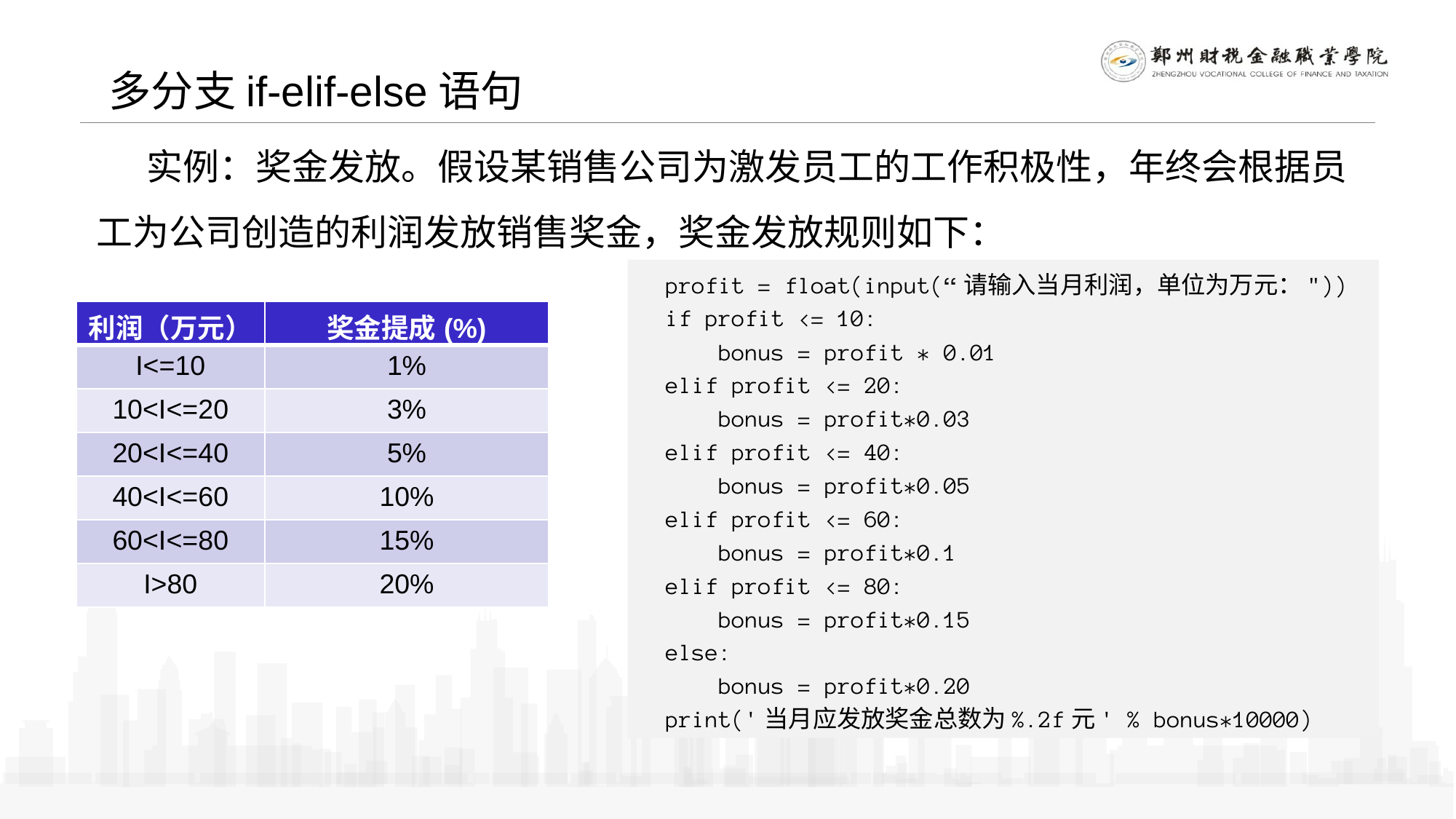

多分支if-elif-else语句
     实例：奖金发放。假设某销售公司为激发员工的工作积极性，年终会根据员工为公司创造的利润发放销售奖金，奖金发放规则如下：

profit = float(input(“请输入当月利润，单位为万元："))
if profit <= 10:
    bonus = profit * 0.01
elif profit <= 20:
    bonus = profit*0.03
elif profit <= 40:
    bonus = profit*0.05
elif profit <= 60:
    bonus = profit*0.1
elif profit <= 80:
    bonus = profit*0.15
else:
    bonus = profit*0.20
print('当月应发放奖金总数为%.2f元' % bonus*10000)
| 利润（万元） | 奖金提成(%) |
| --- | --- |
| I<=10 | 1% |
| 10<I<=20 | 3% |
| 20<I<=40 | 5% |
| 40<I<=60 | 10% |
| 60<I<=80 | 15% |
| I>80 | 20% |